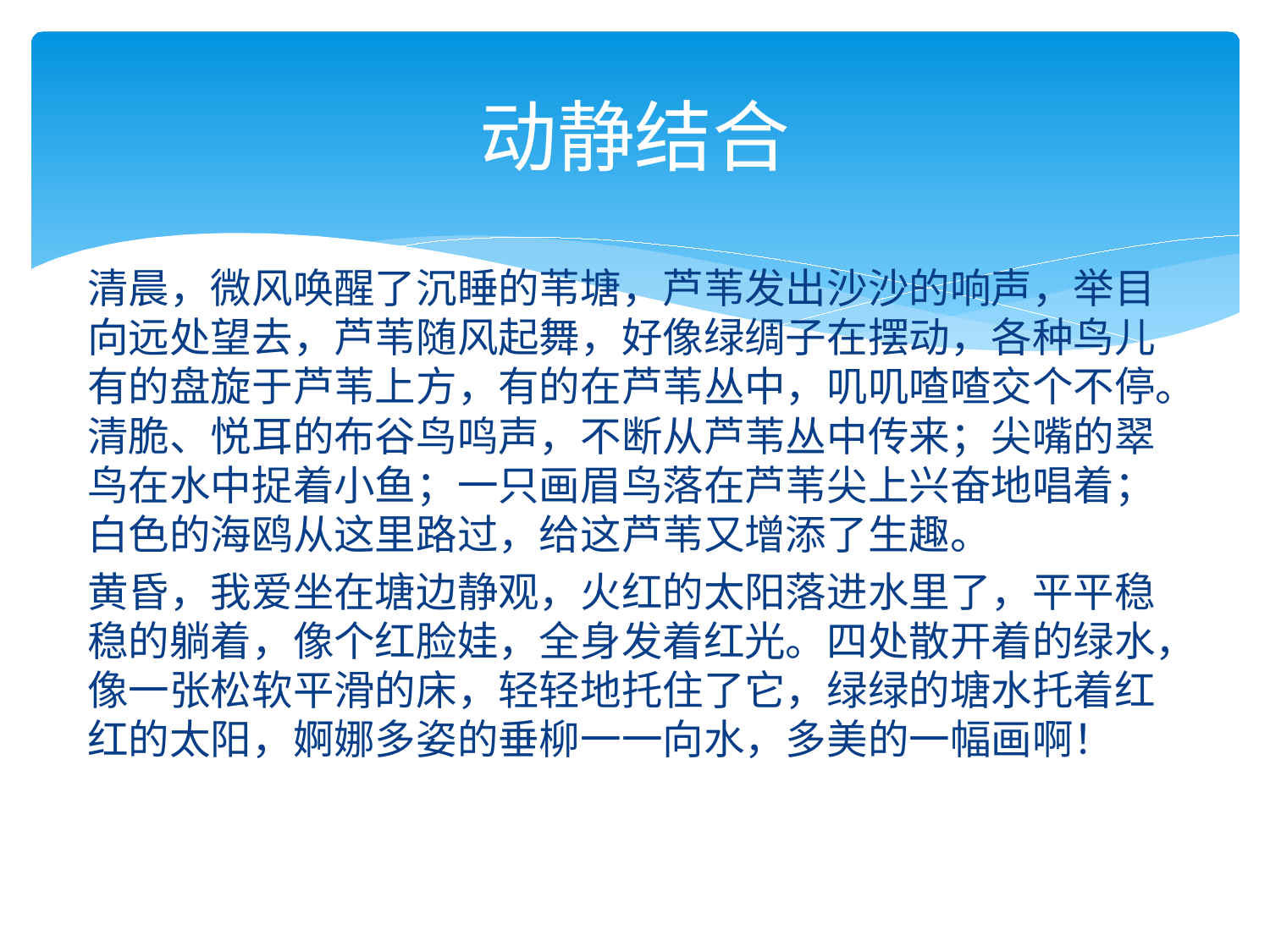

# 动静结合
清晨，微风唤醒了沉睡的苇塘，芦苇发出沙沙的响声，举目向远处望去，芦苇随风起舞，好像绿绸子在摆动，各种鸟儿有的盘旋于芦苇上方，有的在芦苇丛中，叽叽喳喳交个不停。清脆、悦耳的布谷鸟鸣声，不断从芦苇丛中传来；尖嘴的翠鸟在水中捉着小鱼；一只画眉鸟落在芦苇尖上兴奋地唱着；白色的海鸥从这里路过，给这芦苇又增添了生趣。
黄昏，我爱坐在塘边静观，火红的太阳落进水里了，平平稳稳的躺着，像个红脸娃，全身发着红光。四处散开着的绿水，像一张松软平滑的床，轻轻地托住了它，绿绿的塘水托着红红的太阳，婀娜多姿的垂柳一一向水，多美的一幅画啊！